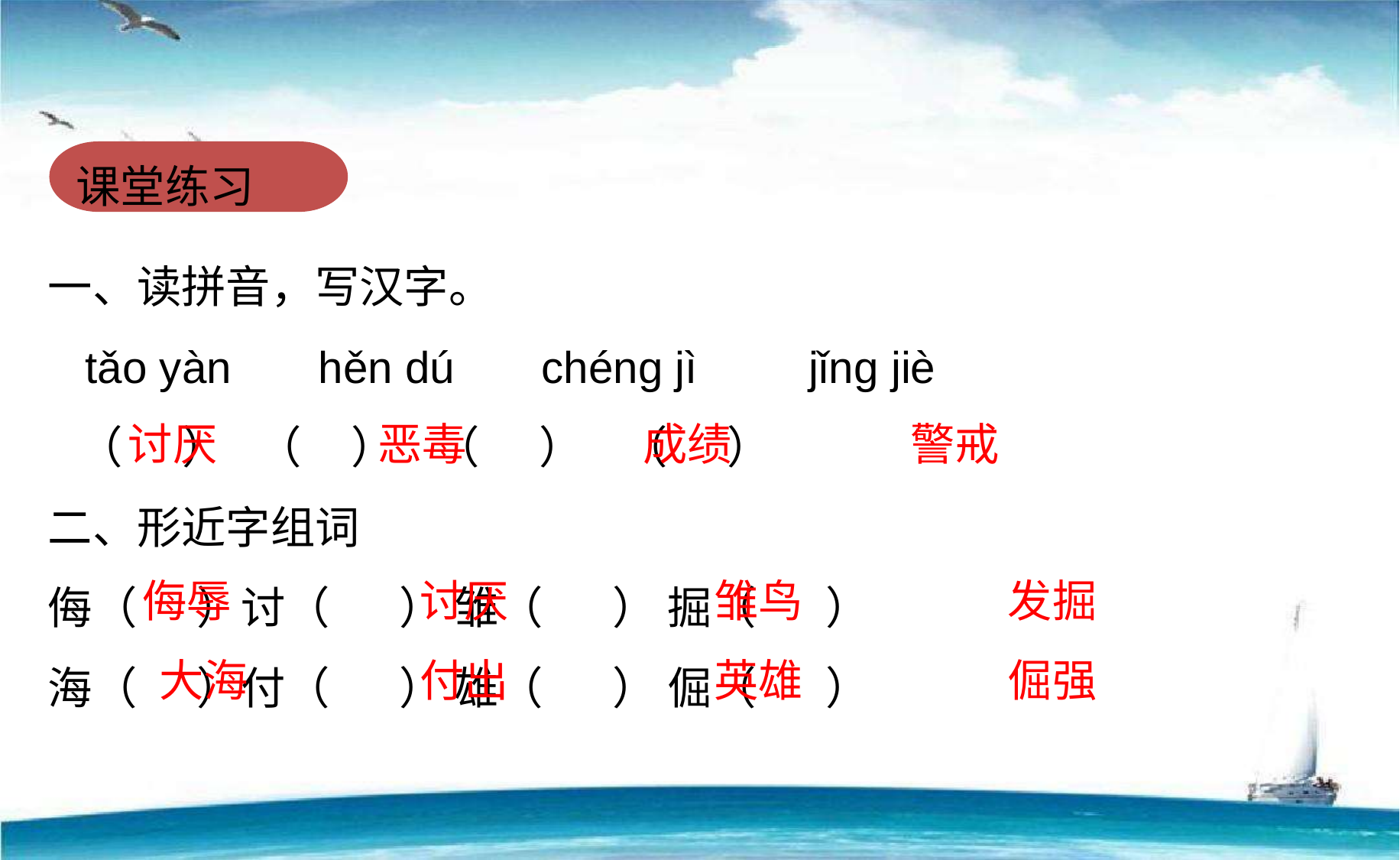

课堂练习
一、读拼音，写汉字。
   tǎo yàn       hěn dú       chénɡ jì         jǐnɡ jiè
  （      ）   （     ）    （      ）    （      ）
二、形近字组词
侮（      ）讨（       ） 雏（       ） 掘（       ）
海（      ）付（       ） 雄（       ） 倔（       ）
讨厌
恶毒
成绩
警戒
侮辱
讨厌
雏鸟
发掘
大海
付出
英雄
倔强